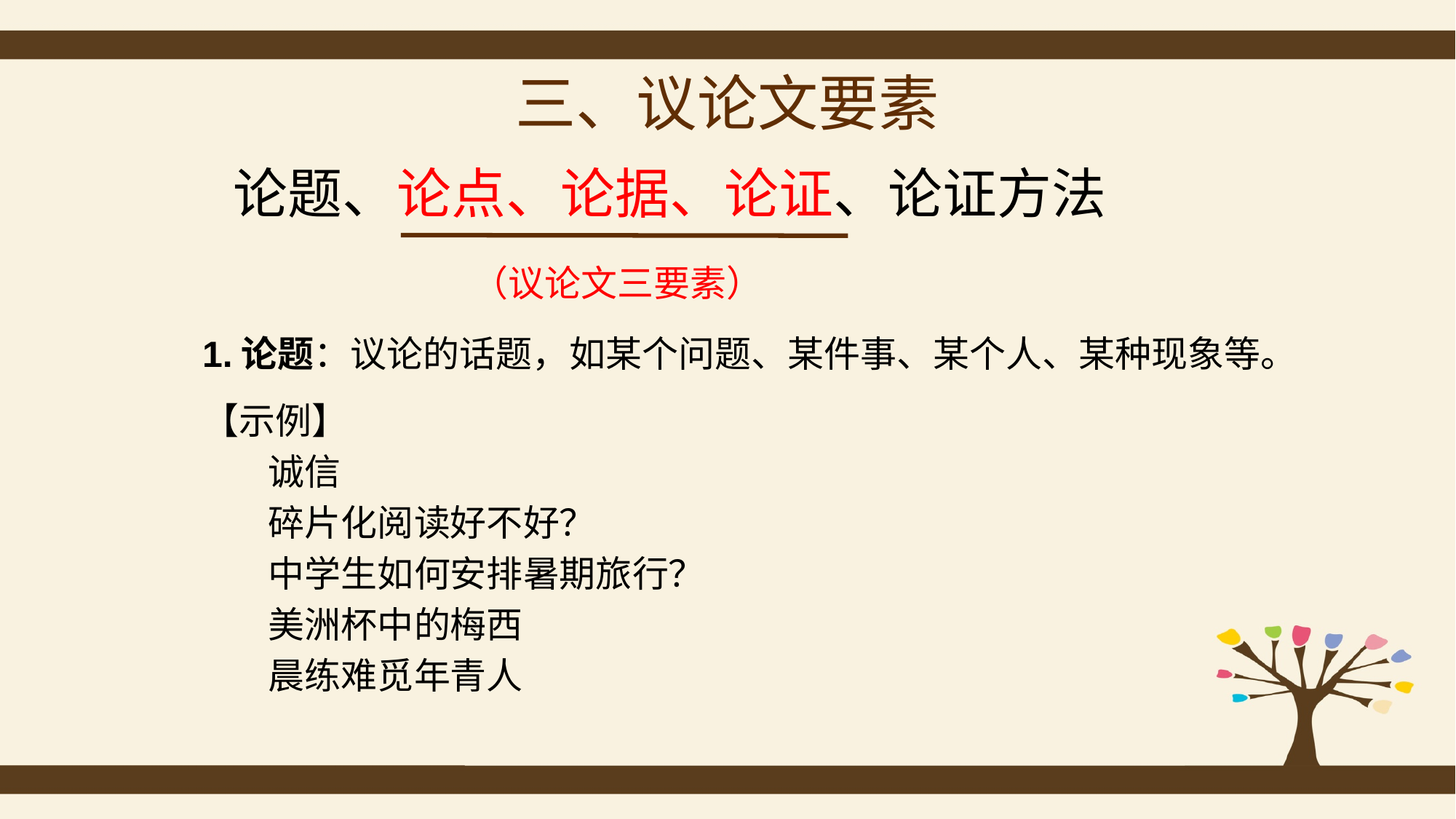

# 三、议论文要素
论题、论点、论据、论证、论证方法
（议论文三要素）
1.论题：议论的话题，如某个问题、某件事、某个人、某种现象等。
【示例】
       诚信
       碎片化阅读好不好？
       中学生如何安排暑期旅行？
       美洲杯中的梅西
       晨练难觅年青人